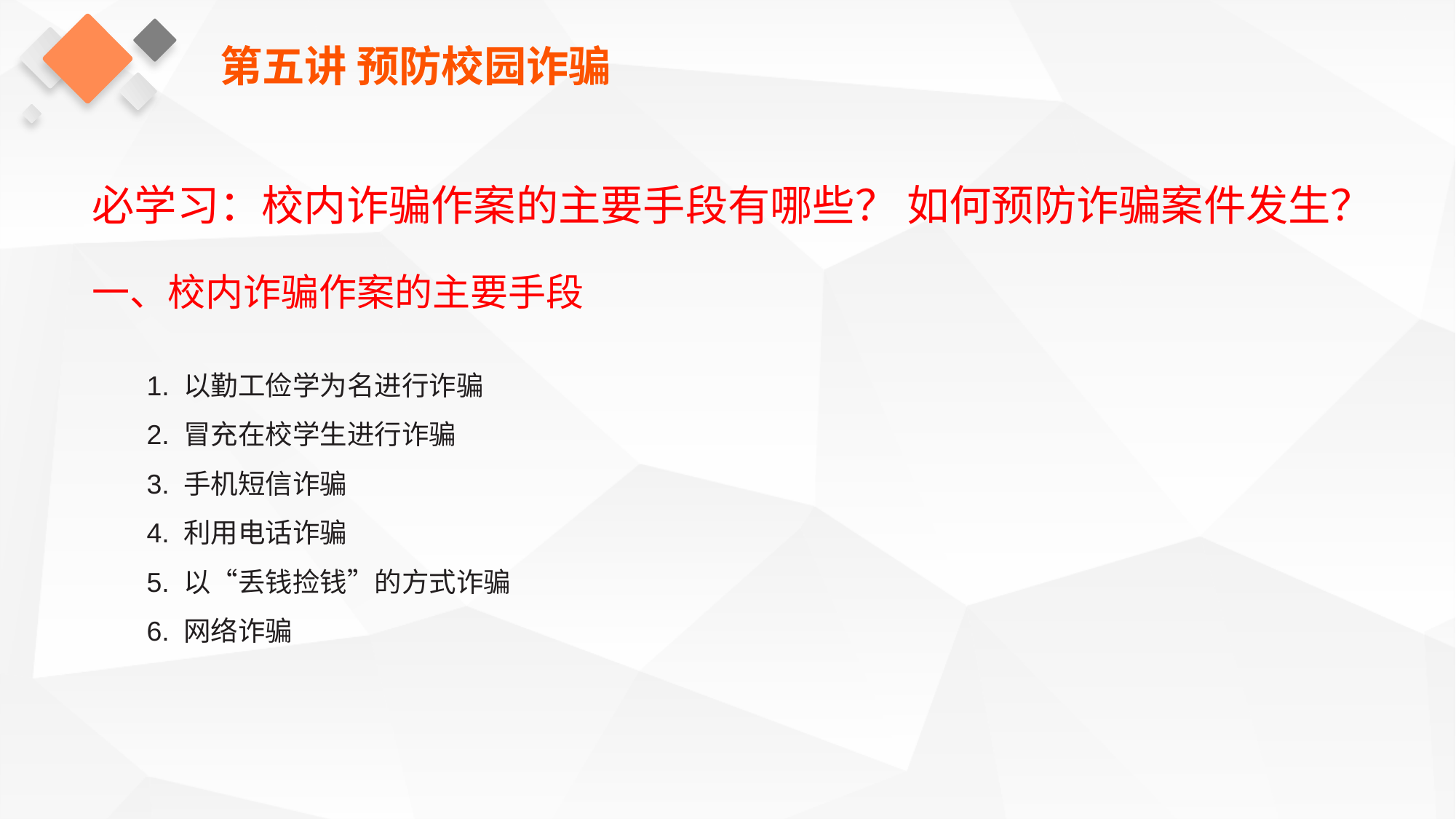

第五讲 预防校园诈骗
必学习：校内诈骗作案的主要手段有哪些？ 如何预防诈骗案件发生？
一、校内诈骗作案的主要手段
1. 以勤工俭学为名进行诈骗
2. 冒充在校学生进行诈骗
3. 手机短信诈骗
4. 利用电话诈骗
5. 以“丢钱捡钱”的方式诈骗
6. 网络诈骗